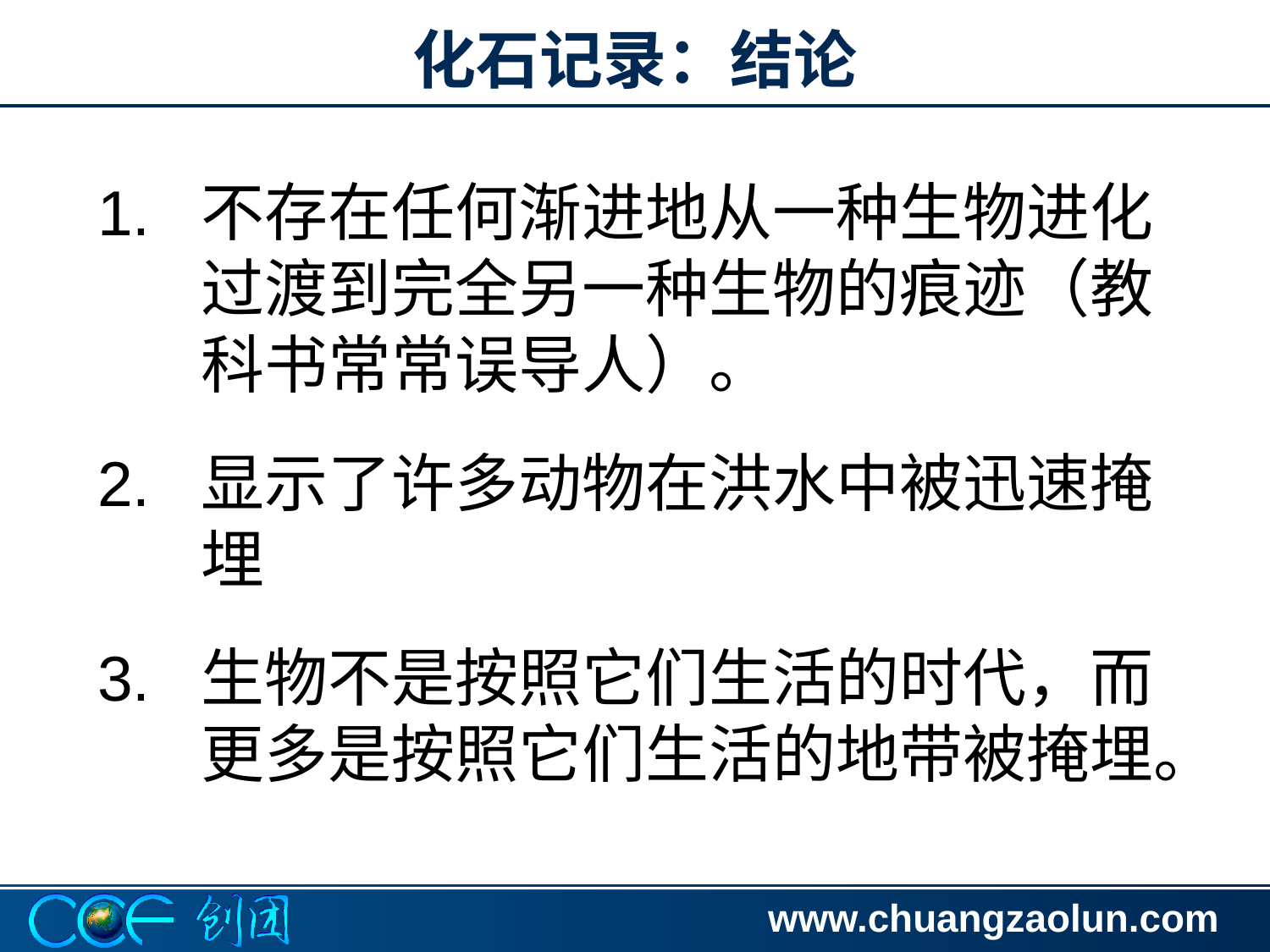

#
化石记录：结论
不存在任何渐进地从一种生物进化过渡到完全另一种生物的痕迹（教科书常常误导人）。

显示了许多动物在洪水中被迅速掩埋

生物不是按照它们生活的时代，而更多是按照它们生活的地带被掩埋。